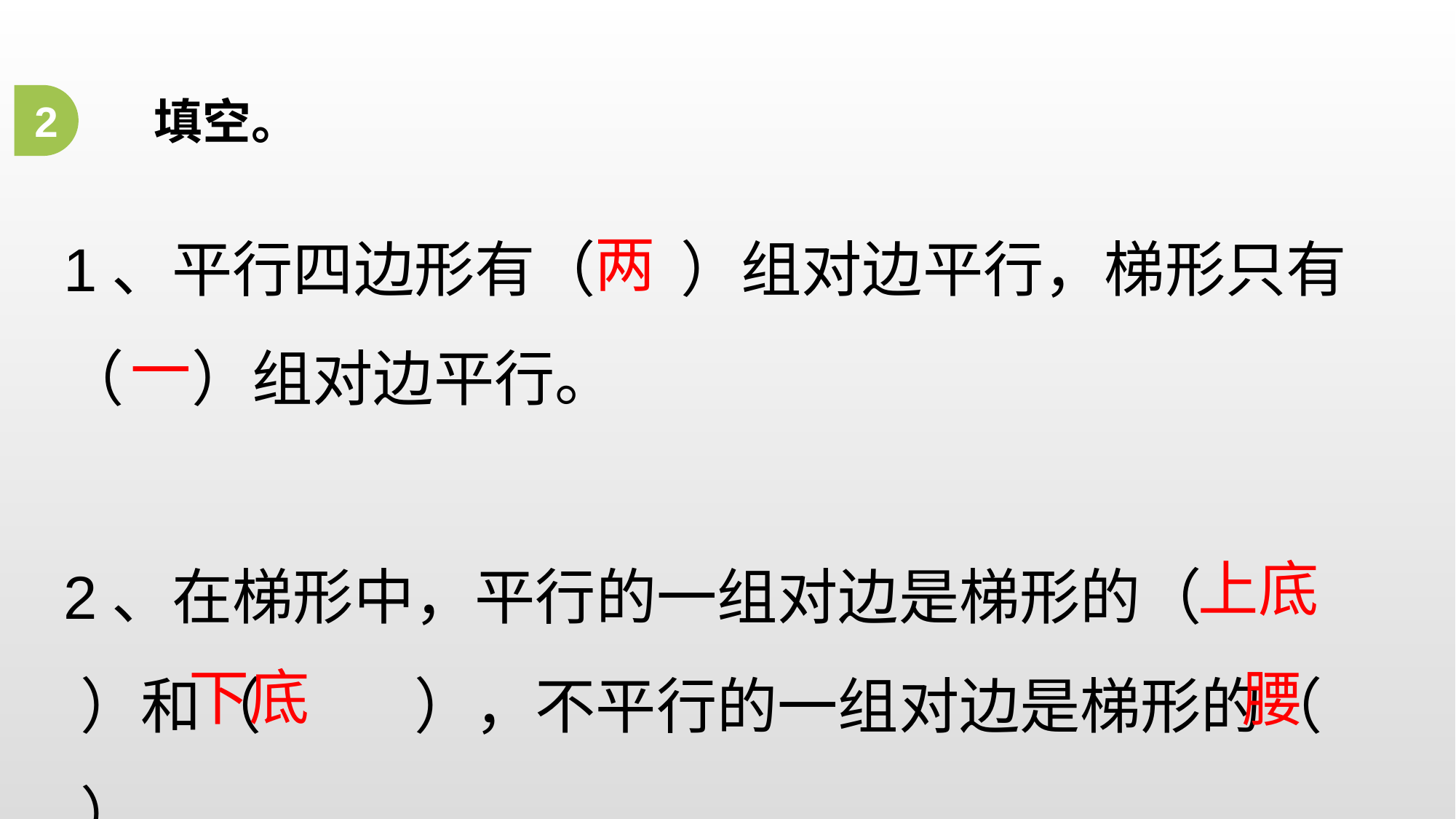

2
填空。
1、平行四边形有（     ）组对边平行，梯形只有（    ）组对边平行。

2、在梯形中，平行的一组对边是梯形的（        ）和（         ），不平行的一组对边是梯形的（  ）。
两
一
上底
下底
腰